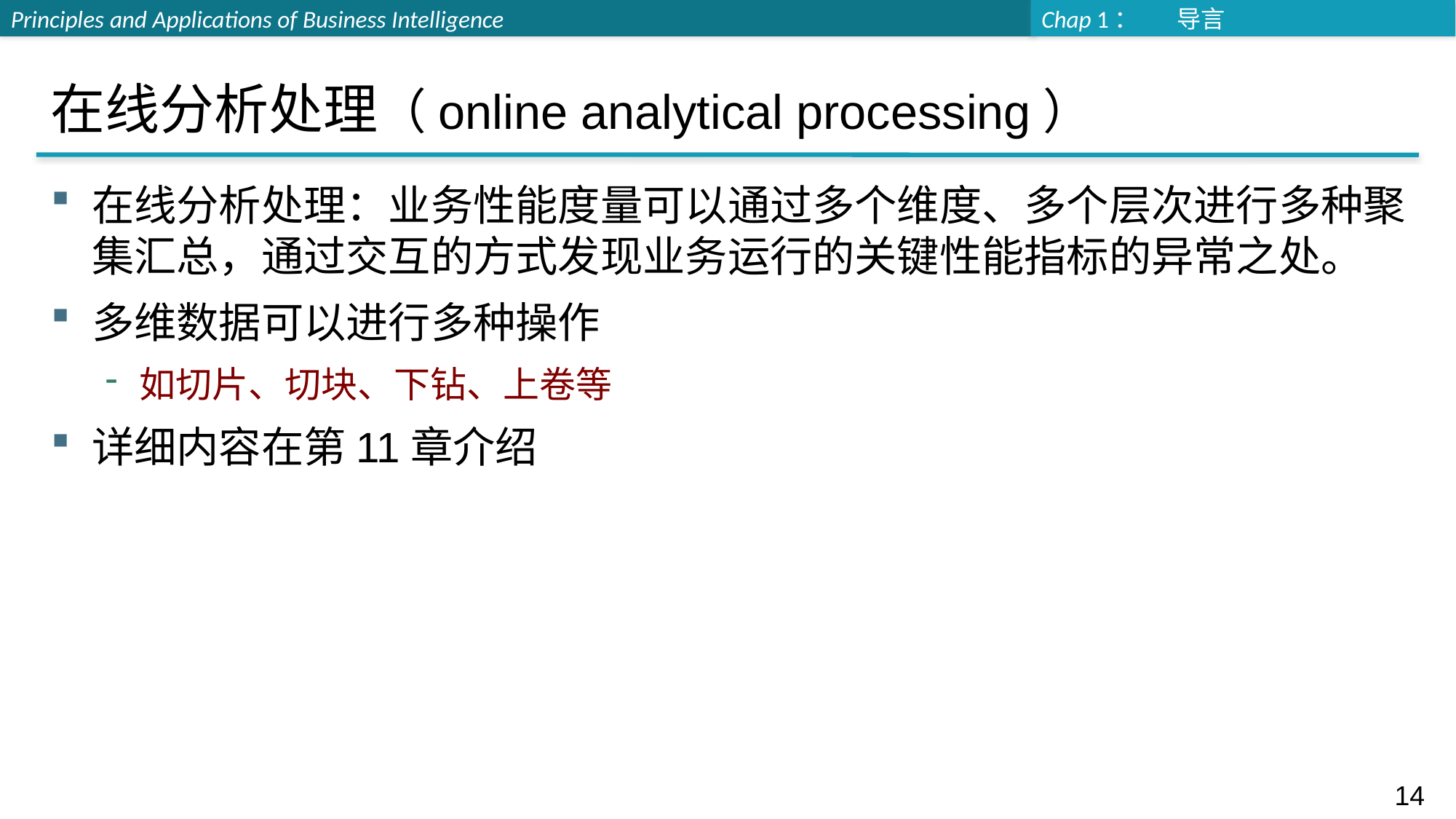

# 在线分析处理（online analytical processing）
在线分析处理：业务性能度量可以通过多个维度、多个层次进行多种聚集汇总，通过交互的方式发现业务运行的关键性能指标的异常之处。
多维数据可以进行多种操作
如切片、切块、下钻、上卷等
详细内容在第11章介绍